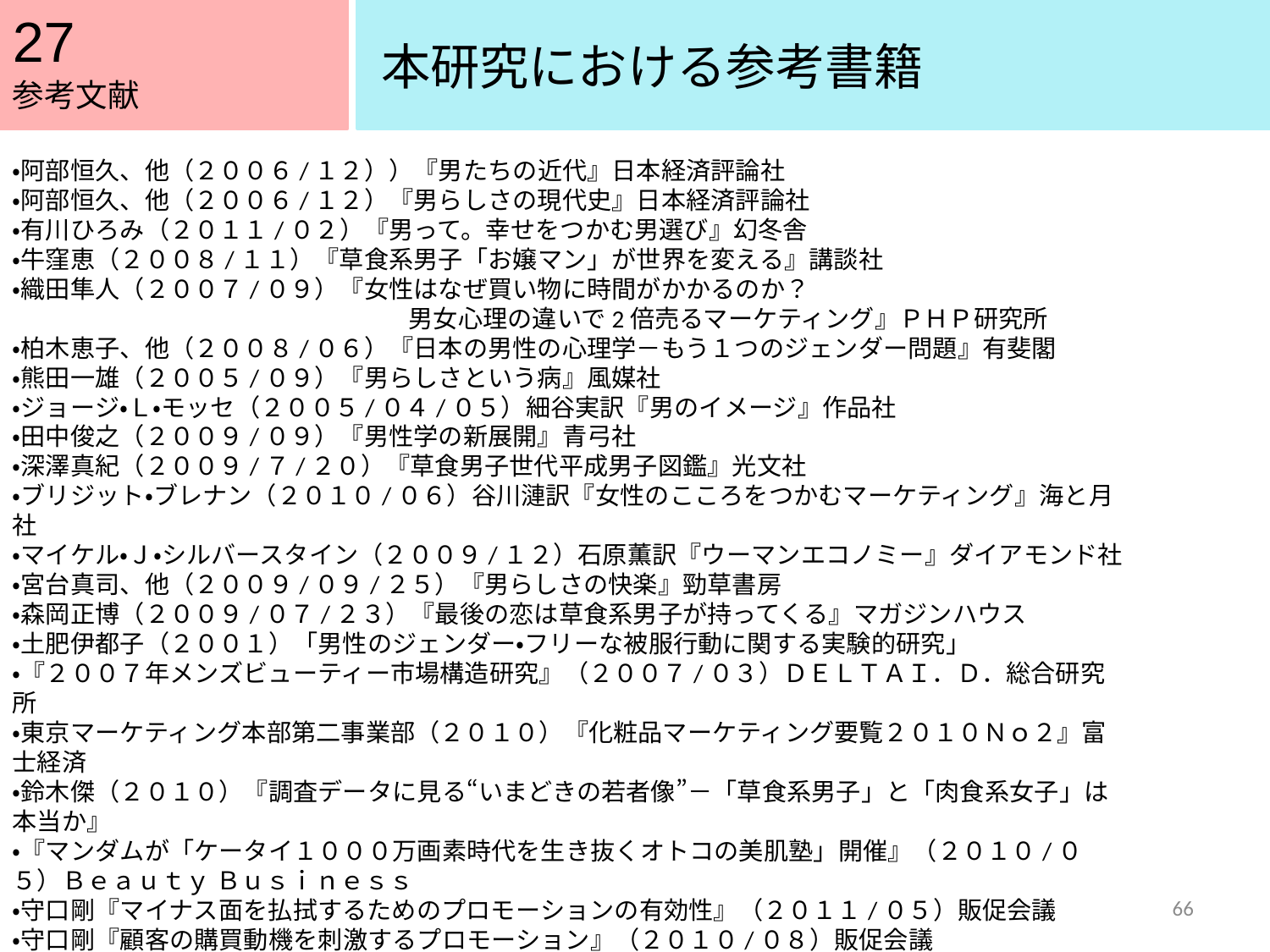

27

本研究における参考書籍
参考文献
・阿部恒久、他（２００６/１２））『男たちの近代』日本経済評論社
・阿部恒久、他（２００６/１２）『男らしさの現代史』日本経済評論社
・有川ひろみ（２０１１/０２）『男って。幸せをつかむ男選び』幻冬舎
・牛窪恵（２００８/１１）『草食系男子「お嬢マン」が世界を変える』講談社
・織田隼人（２００７/０９）『女性はなぜ買い物に時間がかかるのか？
　　　　　　　　　　　　　　　　男女心理の違いで2倍売るマーケティング』ＰＨＰ研究所
・柏木恵子、他（２００８/０６）『日本の男性の心理学－もう１つのジェンダー問題』有斐閣
・熊田一雄（２００５/０９）『男らしさという病』風​媒​社
・ジョージ・Ｌ・モッセ（２００５/０４/０５）細谷実訳『男のイメージ』作品社
・田中俊之（２００９/０９）『男性学の新展開』青弓社
・深澤真紀（２００９/７/２０）『草食男子世代平成男子図鑑』光文社
・ブリジット・ブレナン（２０１０/０６）谷川漣訳『女性のこころをつかむマーケティング』海と月社
・マイケル・Ｊ・シルバースタイン（２００９/１２）石原薫訳『ウーマンエコノミー』ダイアモンド社
・宮台真司、他（２００９/０９/２５）『男らしさの快楽』勁草書房
・森岡正博（２００９/０７/２３）『最後の恋は草食系男子が持ってくる』マガジンハウス
・土肥伊都子（２００１）「男性のジェンダー・フリーな被服行動に関する実験的研究」
・『２００７年メンズビューティー市場構造研究』（２００７/０３）ＤＥＬＴＡＩ．Ｄ．総合研究所
・東京マーケティング本部第二事業部（２０１０）『化粧品マーケティング要覧２０１０Ｎｏ２』富士経済
・鈴木傑（２０１０）『調査データに見る“いまどきの若者像”－「草食系男子」と「肉食系女子」は本当か』
・『マンダムが「ケータイ１０００万画素時代を生き抜くオトコの美肌塾」開催』（２０１０/０５）Ｂｅａｕｔｙ Ｂｕｓｉｎｅｓｓ
・守口剛『マイナス面を払拭するためのプロモーションの有効性』（２０１１/０５）販促会議
・守口剛『顧客の購買動機を刺激するプロモーション』（２０１０/０８）販促会議
・広野彩子『ヴィトンよ、汝はなぜそこまで強いのか』（２００１/０２/２６）日経ビジネス
・『「優遇」「限定」でオトコの意欲喚起を』（２０１１/０１）日経消費ウォッチャー
66